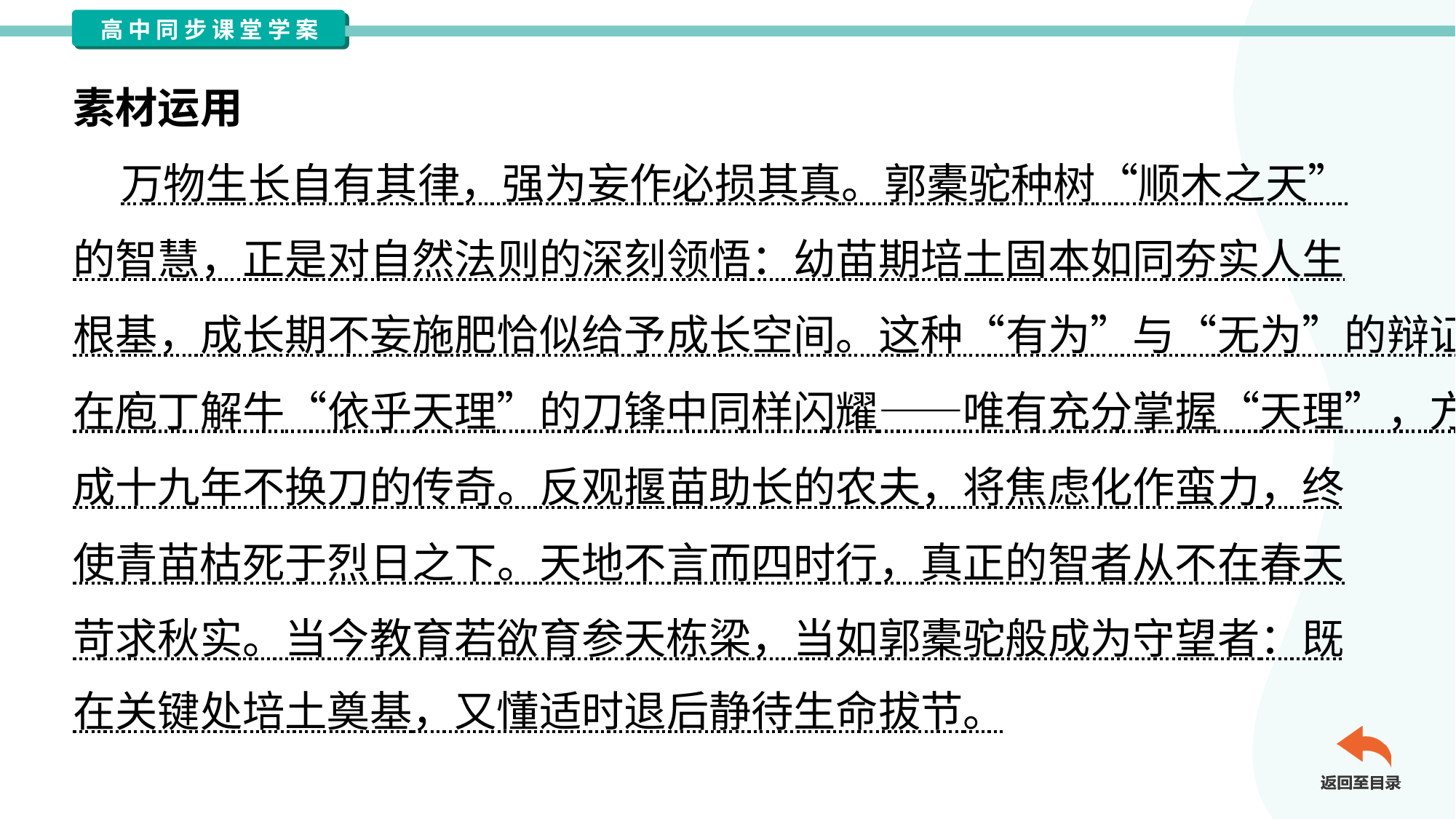

素材运用
    万物生长自有其律，强为妄作必损其真。郭橐驼种树“顺木之天”
的智慧，正是对自然法则的深刻领悟：幼苗期培土固本如同夯实人生
根基，成长期不妄施肥恰似给予成长空间。这种“有为”与“无为”的辩证，
在庖丁解牛“依乎天理”的刀锋中同样闪耀——唯有充分掌握“天理”，方
成十九年不换刀的传奇。反观揠苗助长的农夫，将焦虑化作蛮力，终
使青苗枯死于烈日之下。天地不言而四时行，真正的智者从不在春天
苛求秋实。当今教育若欲育参天栋梁，当如郭橐驼般成为守望者：既
在关键处培土奠基，又懂适时退后静待生命拔节。#3.1